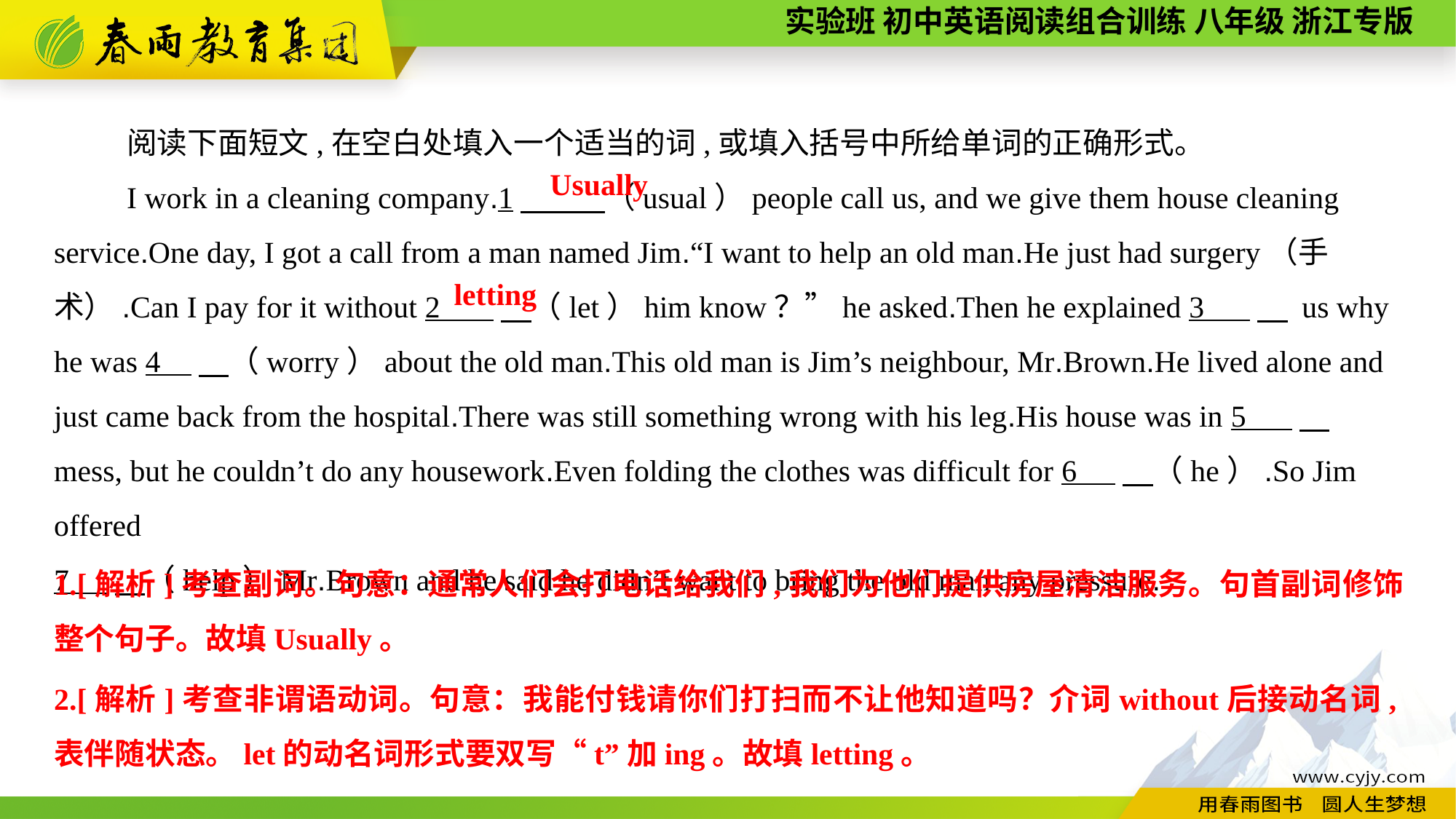

阅读下面短文,在空白处填入一个适当的词,或填入括号中所给单词的正确形式。
I work in a cleaning company.1　        （usual）people call us, and we give them house cleaning service.One day, I got a call from a man named Jim.“I want to help an old man.He just had surgery（手术）.Can I pay for it without 2       　（let）him know？”he asked.Then he explained 3      　 us why he was 4    　（worry）about the old man.This old man is Jim’s neighbour, Mr.Brown.He lived alone and just came back from the hospital.There was still something wrong with his leg.His house was in 5      　 mess, but he couldn’t do any housework.Even folding the clothes was difficult for 6     　（he）.So Jim offered
7     　（help）Mr.Brown and he said he didn’t want to bring the old man any pressure.
Usually
letting
1.[解析]考查副词。句意：通常人们会打电话给我们,我们为他们提供房屋清洁服务。句首副词修饰整个句子。故填Usually。
2.[解析]考查非谓语动词。句意：我能付钱请你们打扫而不让他知道吗？介词without后接动名词,表伴随状态。let的动名词形式要双写“t”加ing。故填letting。